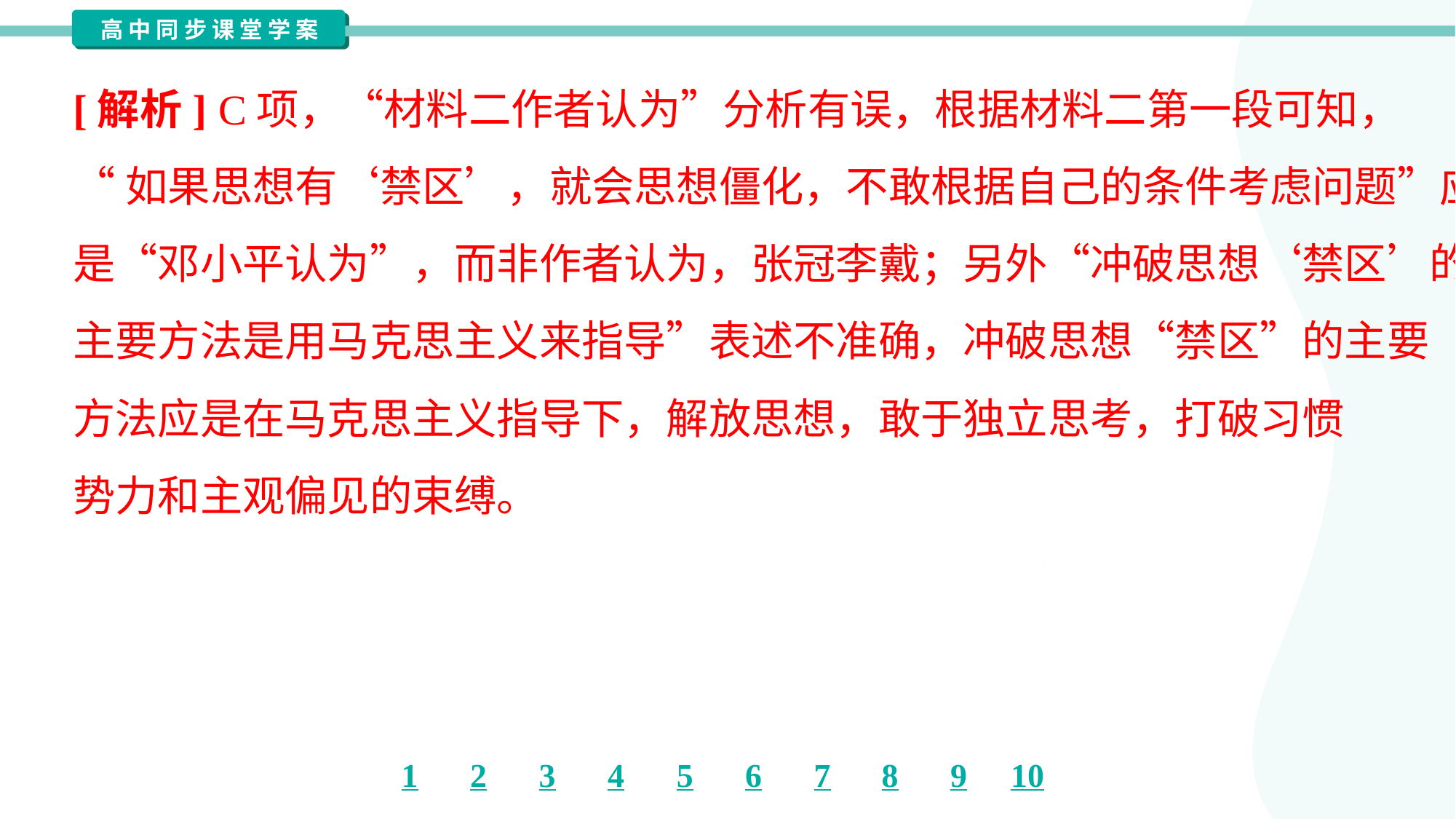

[解析] C项，“材料二作者认为”分析有误，根据材料二第一段可知，
“如果思想有‘禁区’，就会思想僵化，不敢根据自己的条件考虑问题”应
是“邓小平认为”，而非作者认为，张冠李戴；另外“冲破思想‘禁区’的
主要方法是用马克思主义来指导”表述不准确，冲破思想“禁区”的主要
方法应是在马克思主义指导下，解放思想，敢于独立思考，打破习惯
势力和主观偏见的束缚。